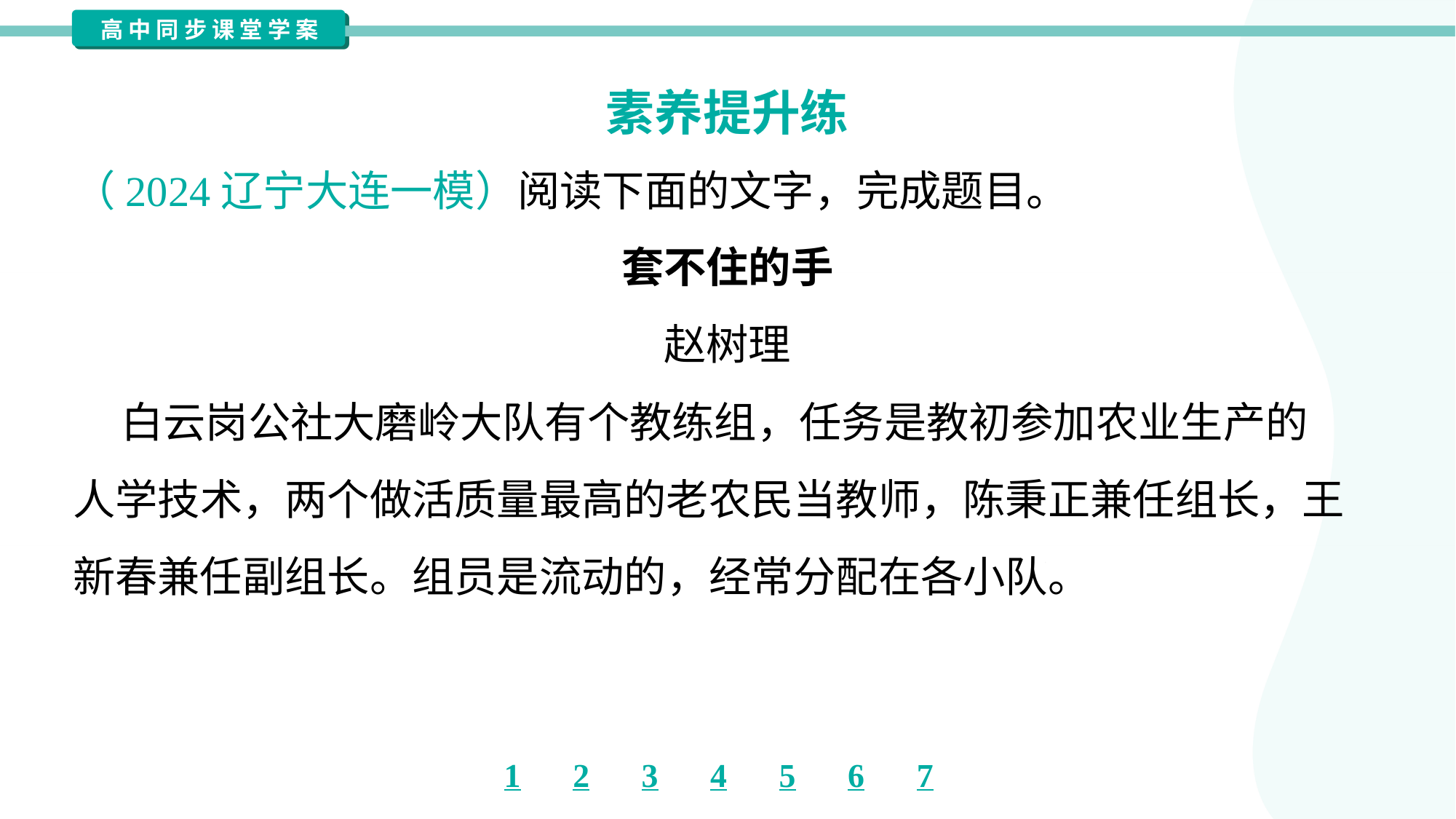

素养提升练
（2024辽宁大连一模）阅读下面的文字，完成题目。
套不住的手
赵树理
    白云岗公社大磨岭大队有个教练组，任务是教初参加农业生产的
人学技术，两个做活质量最高的老农民当教师，陈秉正兼任组长，王
新春兼任副组长。组员是流动的，经常分配在各小队。